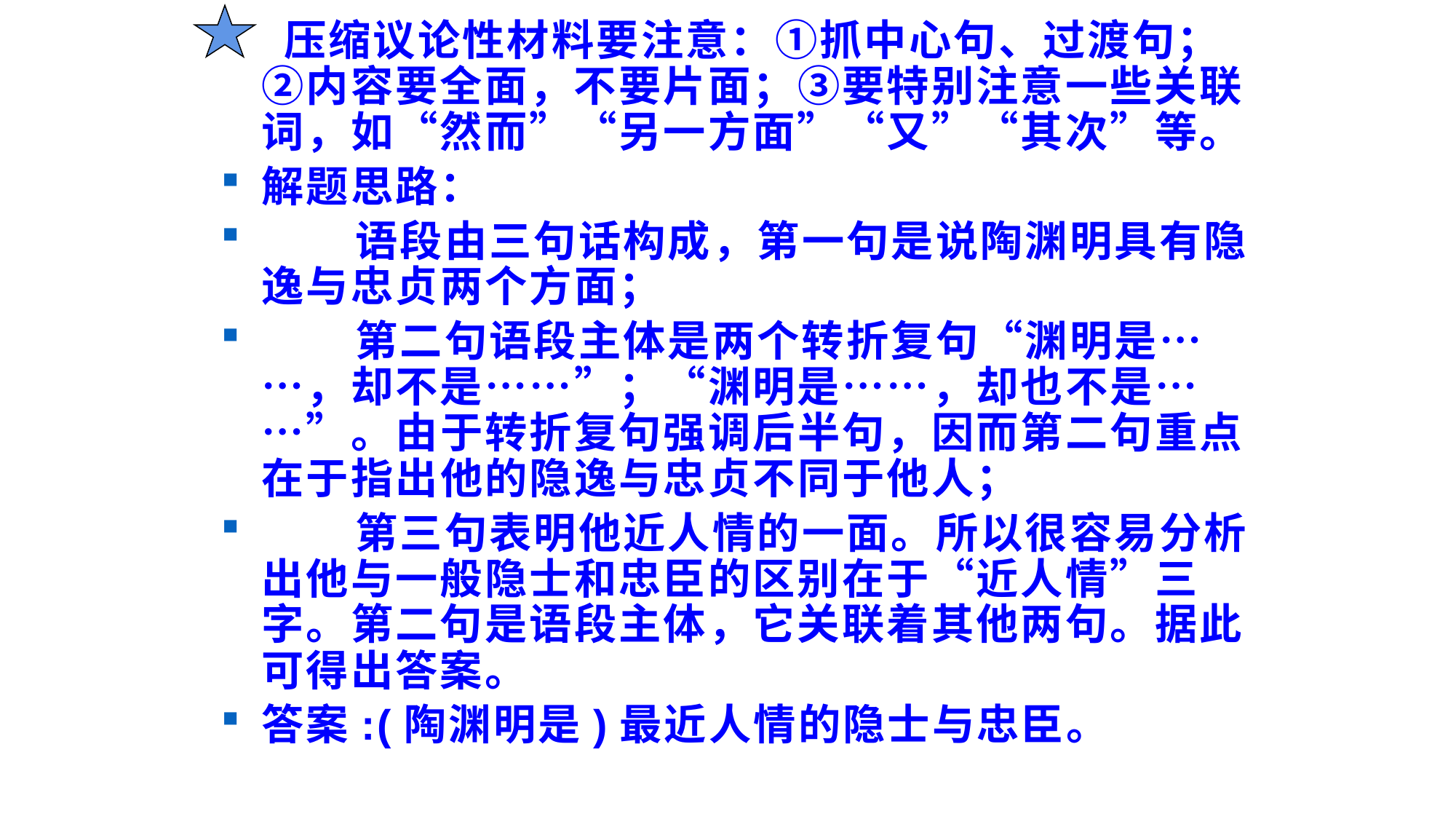

压缩议论性材料要注意：①抓中心句、过渡句；②内容要全面，不要片面；③要特别注意一些关联词，如“然而”“另一方面”“又”“其次”等。
解题思路：
       语段由三句话构成，第一句是说陶渊明具有隐逸与忠贞两个方面；
       第二句语段主体是两个转折复句“渊明是……，却不是……”；“渊明是……，却也不是……”。由于转折复句强调后半句，因而第二句重点在于指出他的隐逸与忠贞不同于他人；
       第三句表明他近人情的一面。所以很容易分析出他与一般隐士和忠臣的区别在于“近人情”三字。第二句是语段主体，它关联着其他两句。据此可得出答案。
答案:(陶渊明是)最近人情的隐士与忠臣。